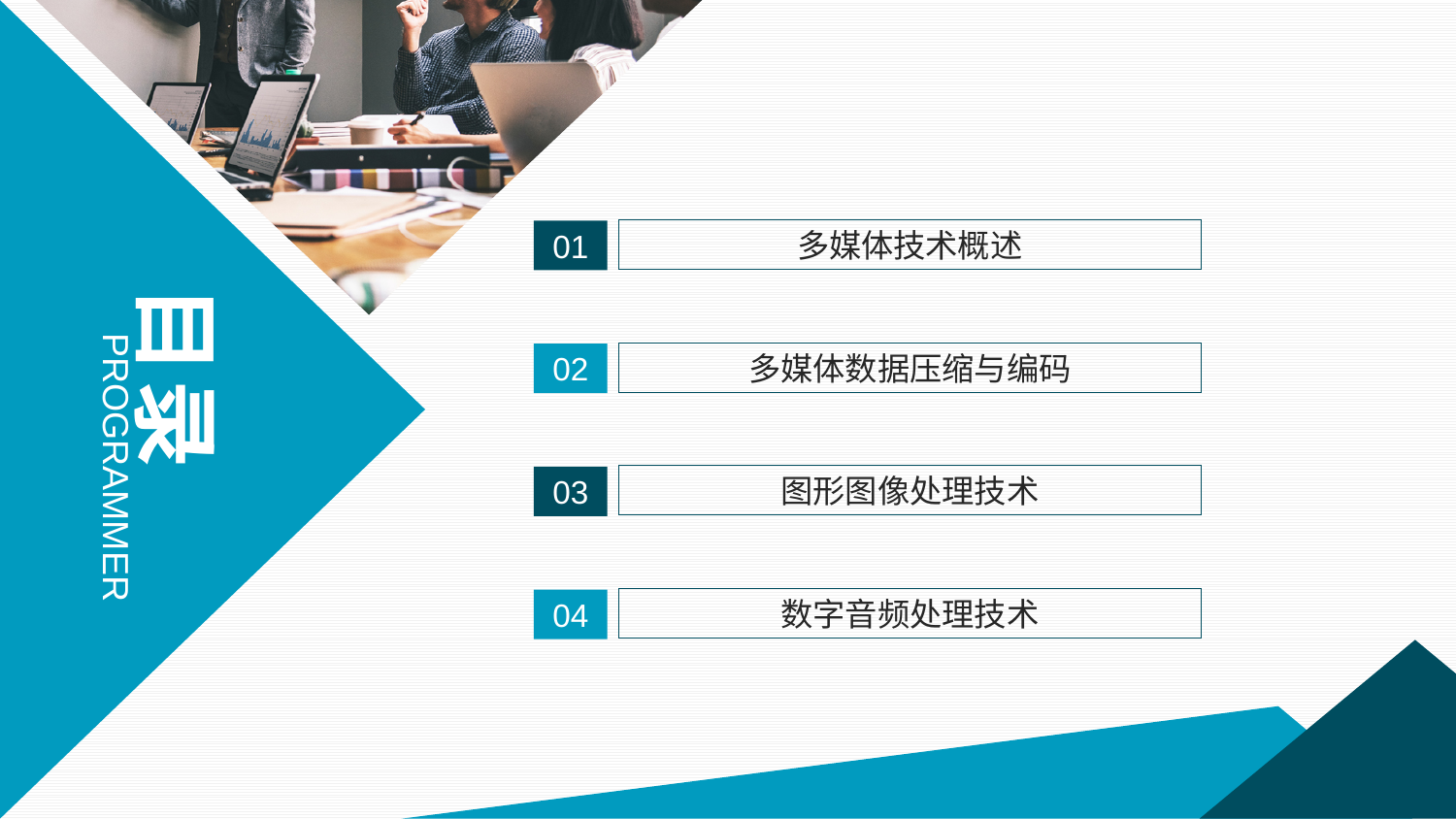

多媒体技术概述
01
目录
PROGRAMMER
多媒体数据压缩与编码
02
图形图像处理技术
03
数字音频处理技术
04